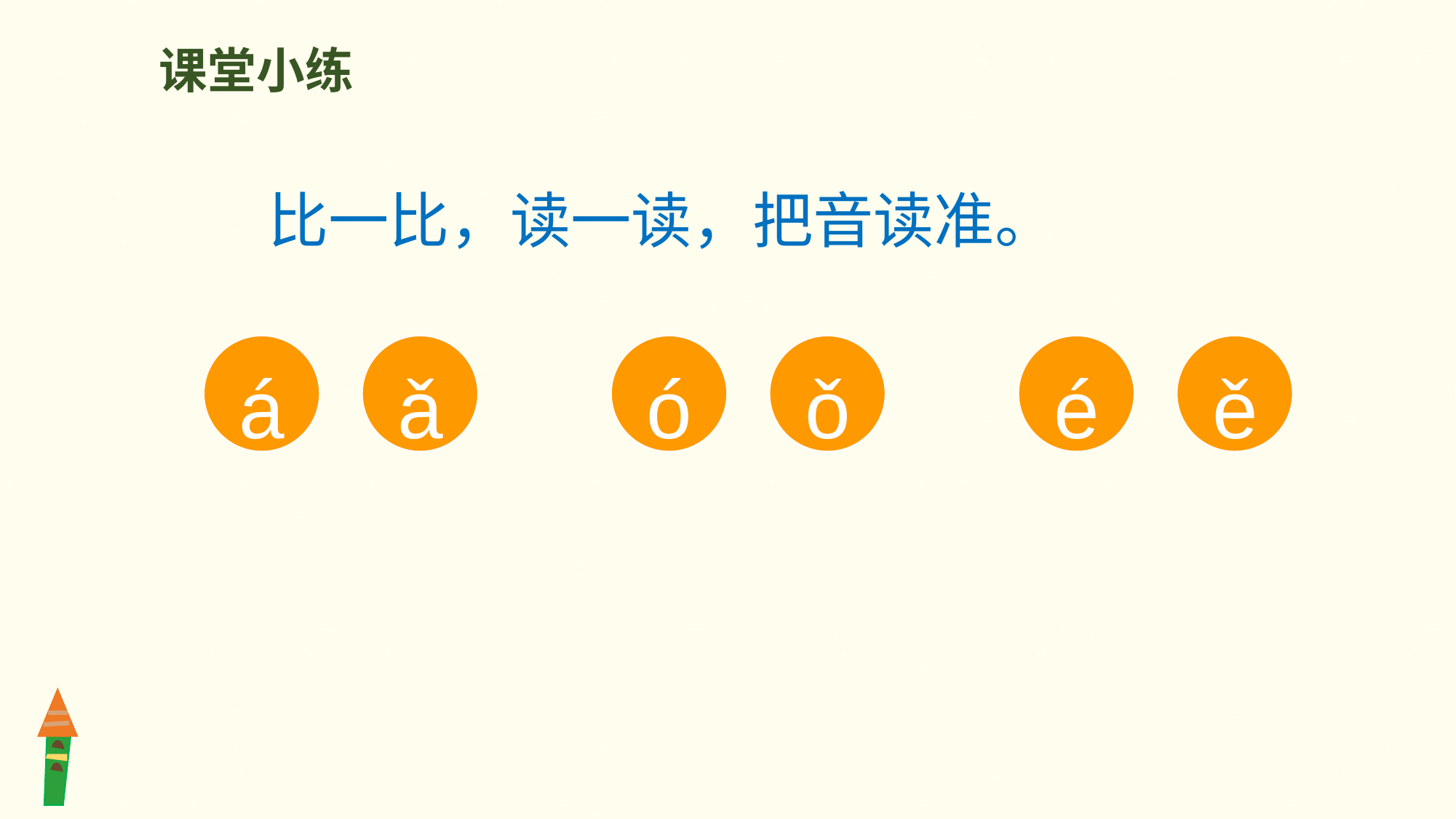

课堂小练
       比一比，读一读，把音读准。
á

ǎ

ó

ǒ

é

ě